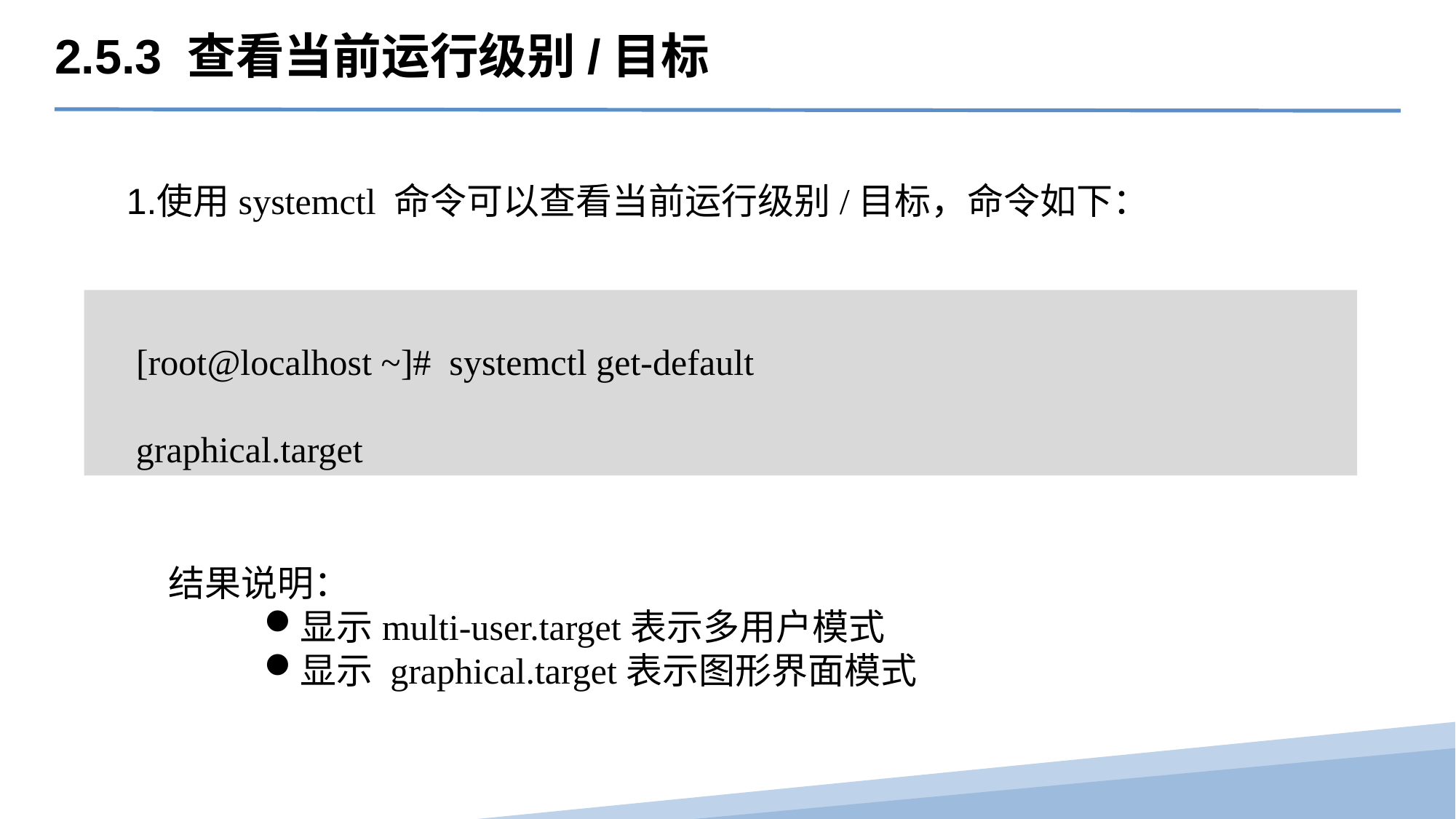

2.5.3 查看当前运行级别/目标
使用systemctl 命令可以查看当前运行级别/目标，命令如下：

 [root@localhost ~]#  systemctl get-default
graphical.target
结果说明：
显示multi-user.target表示多用户模式
显示 graphical.target表示图形界面模式